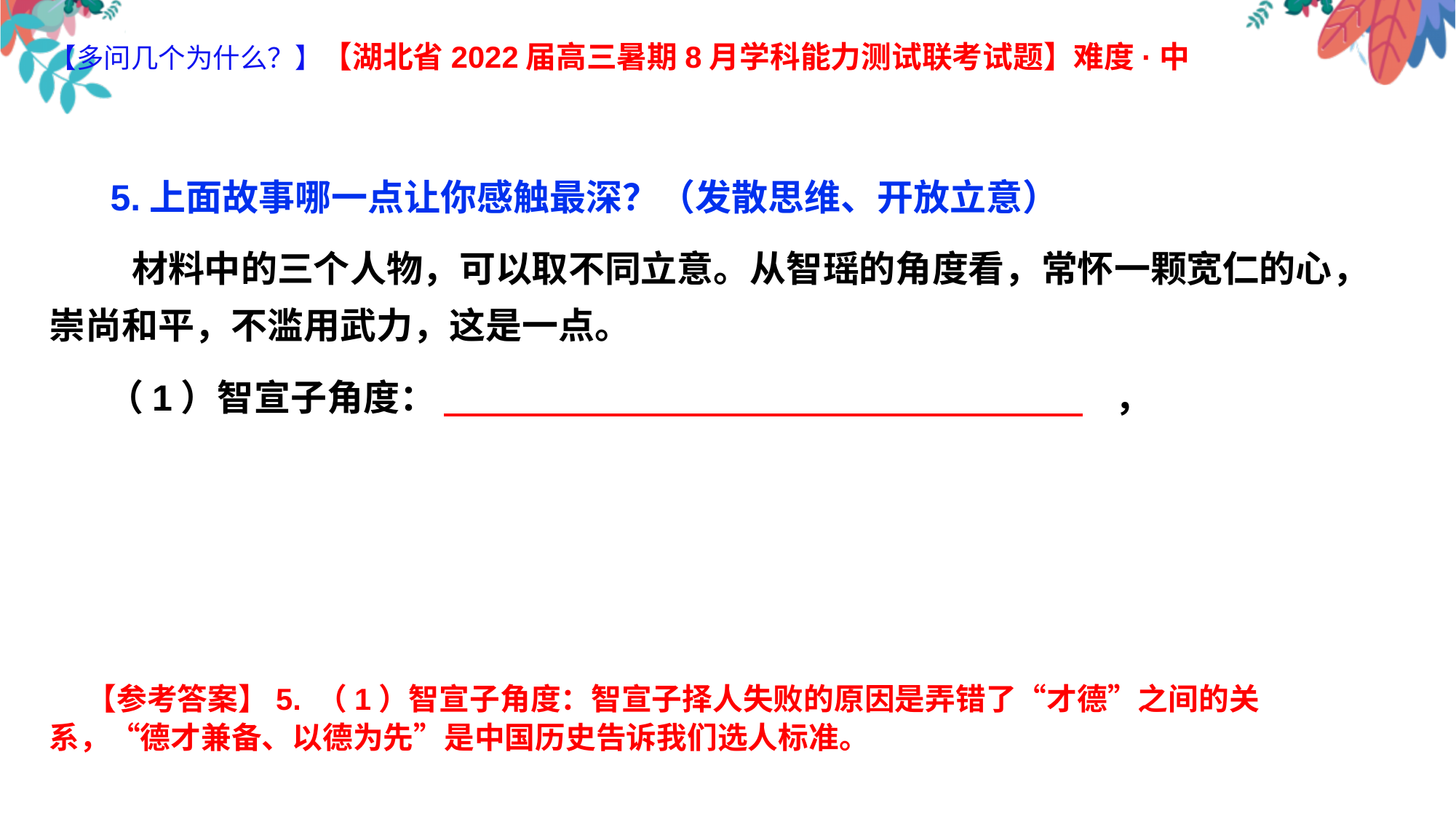

【多问几个为什么？】【湖北省2022届高三暑期8月学科能力测试联考试题】难度·中

      5.上面故事哪一点让你感触最深？（发散思维、开放立意）
         材料中的三个人物，可以取不同立意。从智瑶的角度看，常怀一颗宽仁的心，崇尚和平，不滥用武力，这是一点。
      （1）智宣子角度：                                                                                   ，

   【参考答案】5. （1）智宣子角度：智宣子择人失败的原因是弄错了“才德”之间的关系，“德才兼备、以德为先”是中国历史告诉我们选人标准。